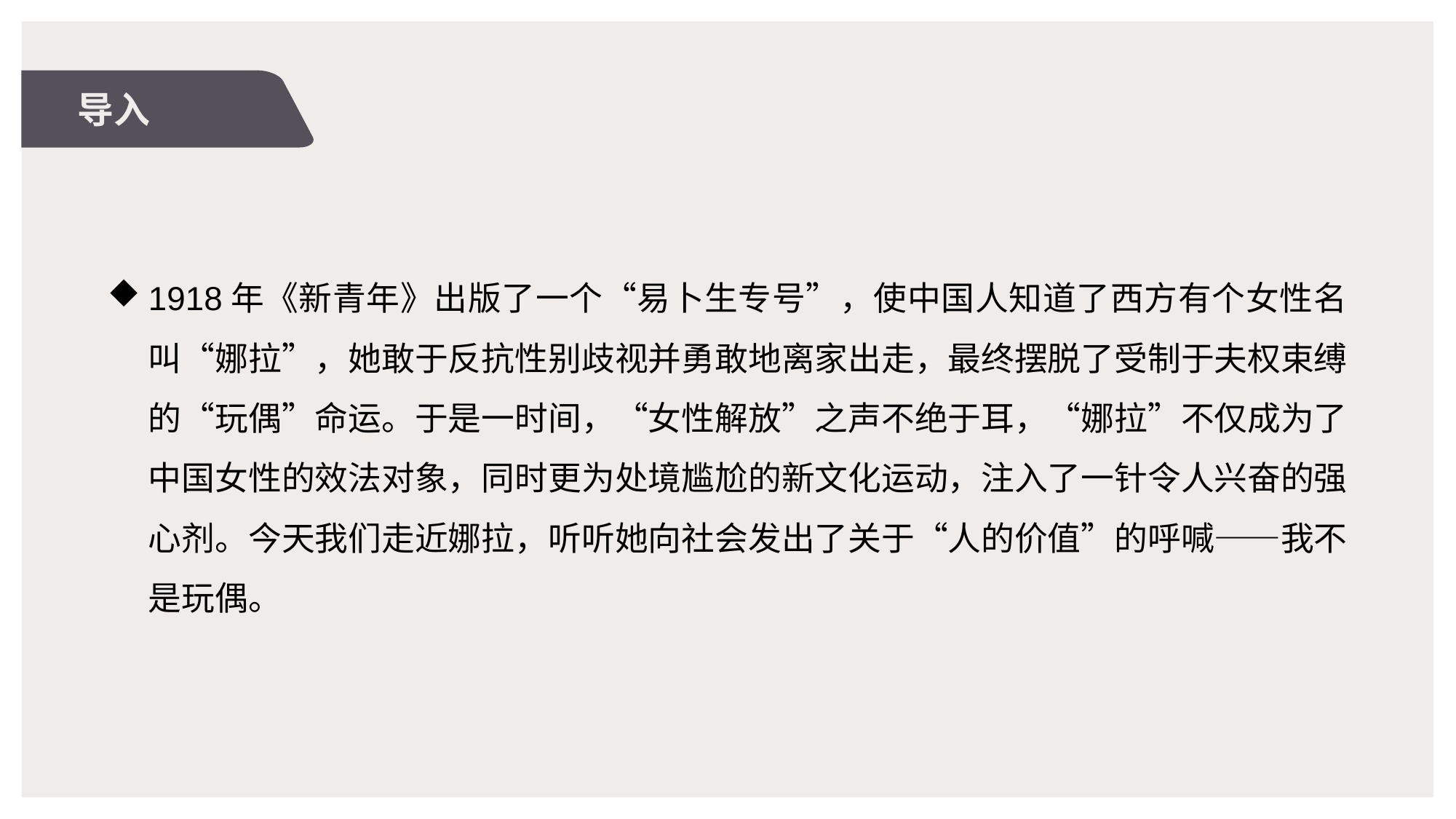

导入

1918年《新青年》出版了一个“易卜生专号”，使中国人知道了西方有个女性名叫“娜拉”，她敢于反抗性别歧视并勇敢地离家出走，最终摆脱了受制于夫权束缚的“玩偶”命运。于是一时间，“女性解放”之声不绝于耳，“娜拉”不仅成为了中国女性的效法对象，同时更为处境尴尬的新文化运动，注入了一针令人兴奋的强心剂。今天我们走近娜拉，听听她向社会发出了关于“人的价值”的呼喊——我不是玩偶。